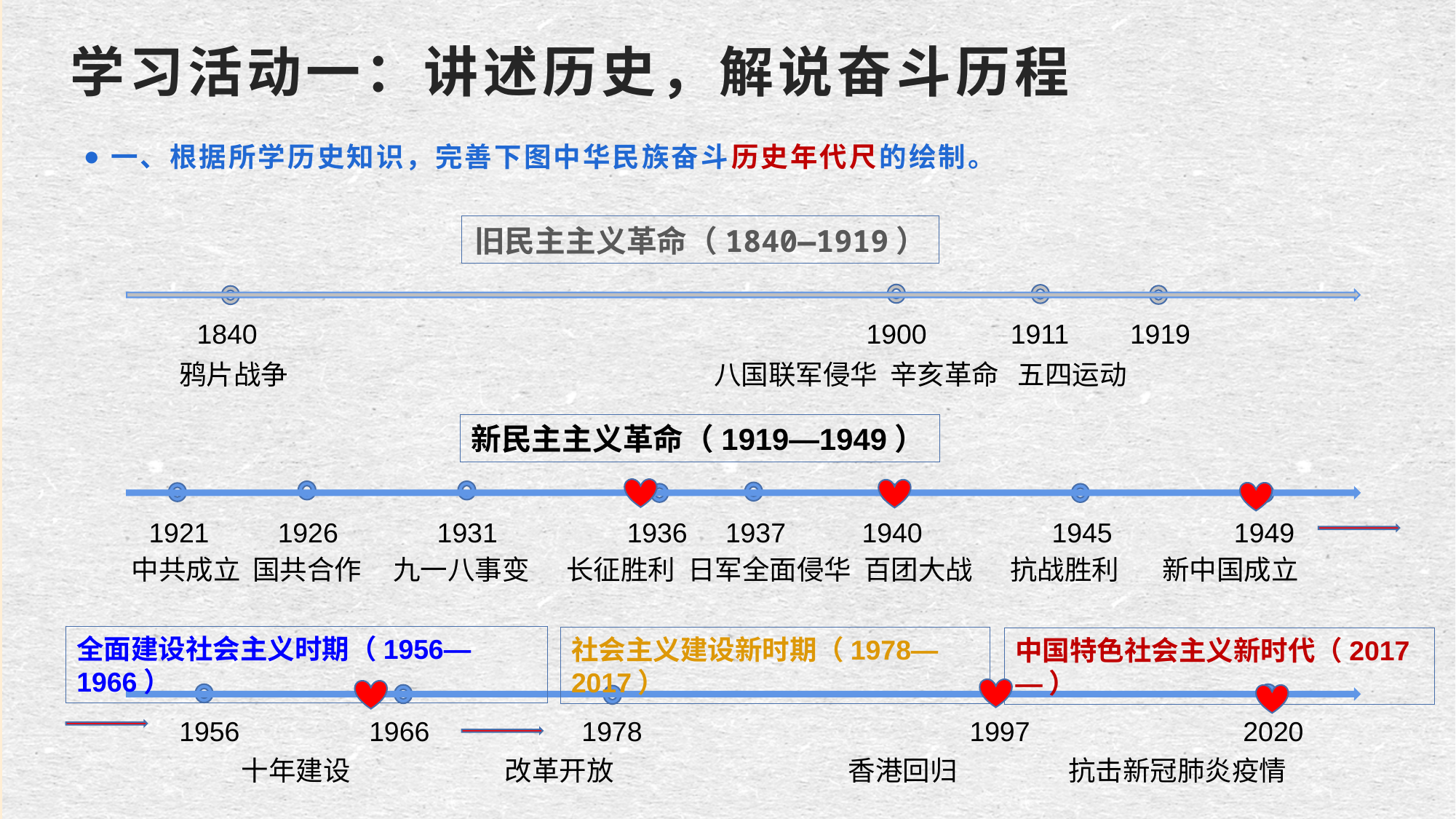

# 学习活动一：讲述历史，解说奋斗历程
一、根据所学历史知识，完善下图中华民族奋斗历史年代尺的绘制。
旧民主主义革命（1840—1919）

1840                                                                                1900           1911        1919
鸦片战争                                                                     八国联军侵华  辛亥革命   五四运动
新民主主义革命（1919—1949）

1921         1926             1931                 1936     1937          1940                 1945                1949

中共成立  国共合作     九一八事变      长征胜利  日军全面侵华  百团大战      抗战胜利       新中国成立
全面建设社会主义时期（1956—1966）
社会主义建设新时期（1978—2017）
中国特色社会主义新时代（2017—）

1956                 1966                    1978                                           1997                            2020

          十年建设                         改革开放                                      香港回归                  抗击新冠肺炎疫情